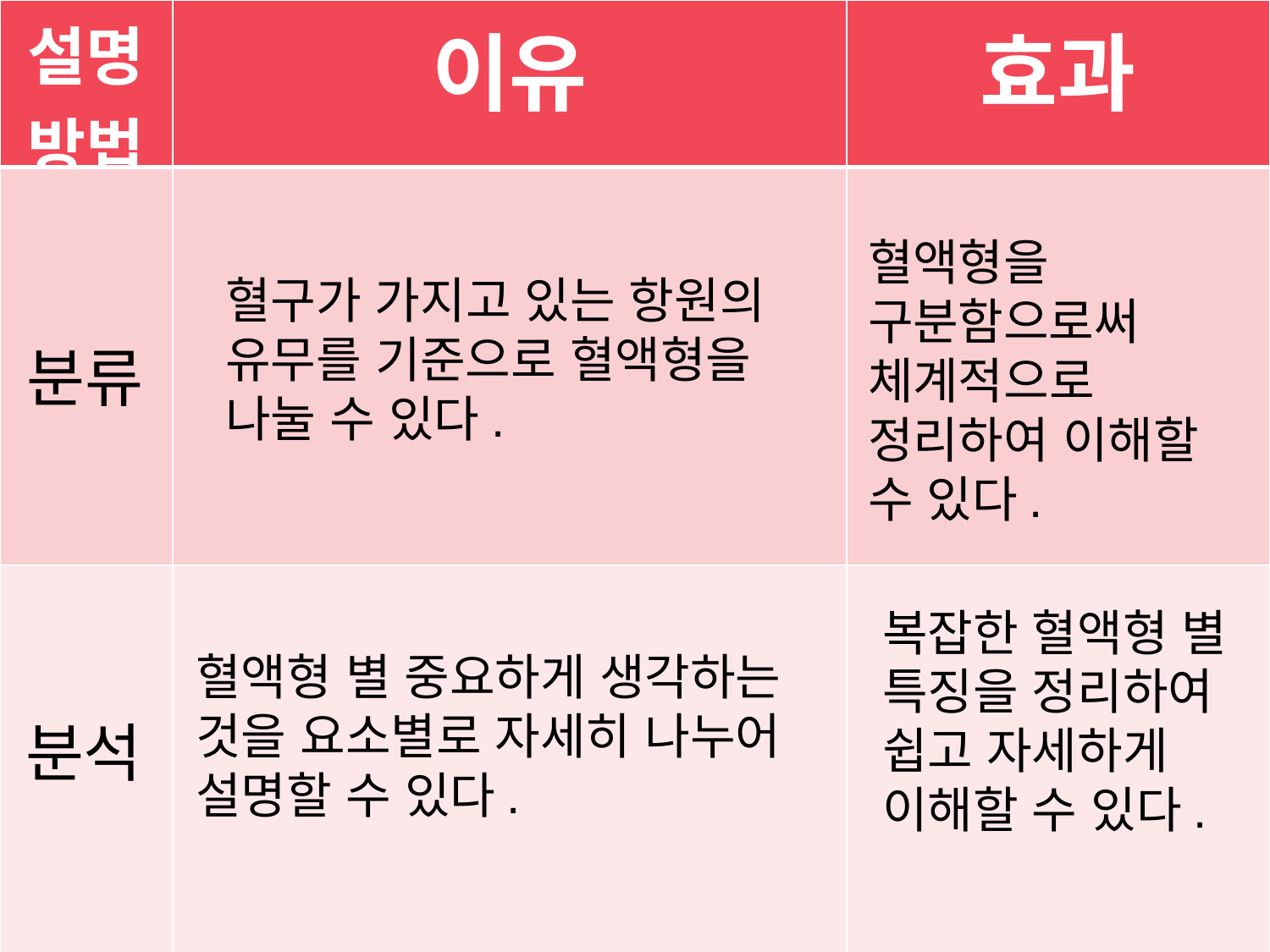

#
| 설명 방법 | 이유 | 효과 |
| --- | --- | --- |
|  |  |  |
|  |  |  |
혈액형을 구분함으로써 체계적으로 정리하여 이해할 수 있다.
혈구가 가지고 있는 항원의 유무를 기준으로 혈액형을 나눌 수 있다.
분류
혈구가 가지고 있는 항원의 유무에 의해 혈액형을 분류할 수 있다. 혈액형을 구분함으로써 체계적으로 정리할 수 있다.  -
혈액형 별 특징을 나누어 분석할 수 있다. 복잡한 혈액형별 특징을 쉽게 정리하여 이해할 수 있다.
각 혈액형 별 공통점과 차이점을 설명할 수 있다. 혈액형 별 드러나는 특징의 공통점과 차이점을 견줌으로써 혈액형별 성격의 특성을 이해하는데 도움이 된다.
복잡한 혈액형 별 특징을 정리하여 쉽고 자세하게 이해할 수 있다.
혈액형 별 중요하게 생각하는 것을 요소별로 자세히 나누어 설명할 수 있다.
분석